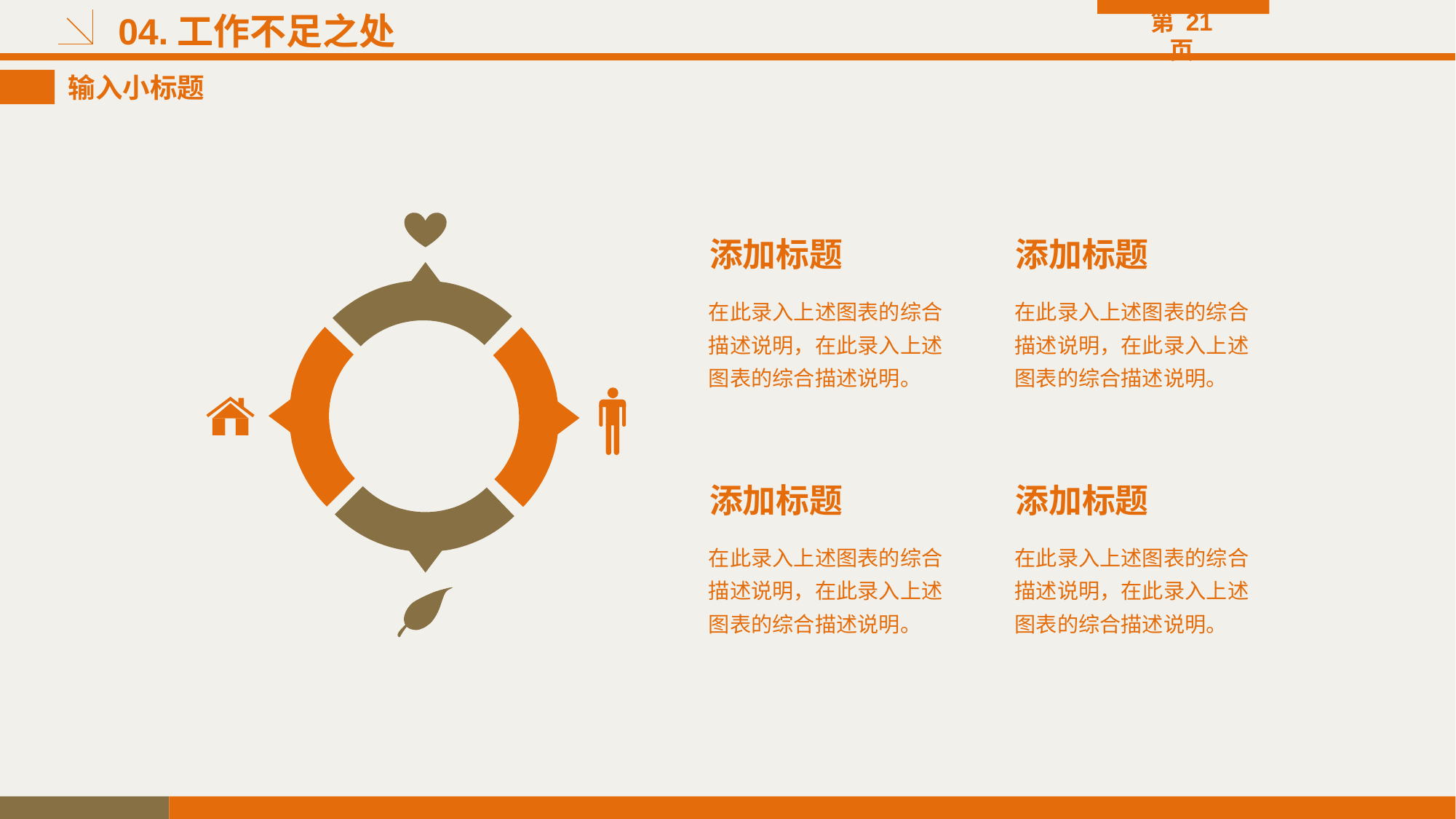

# 04.工作不足之处

第 21 页
输入小标题

添加标题
添加标题

在此录入上述图表的综合描述说明，在此录入上述图表的综合描述说明。
在此录入上述图表的综合描述说明，在此录入上述图表的综合描述说明。

添加标题
添加标题
在此录入上述图表的综合描述说明，在此录入上述图表的综合描述说明。
在此录入上述图表的综合描述说明，在此录入上述图表的综合描述说明。